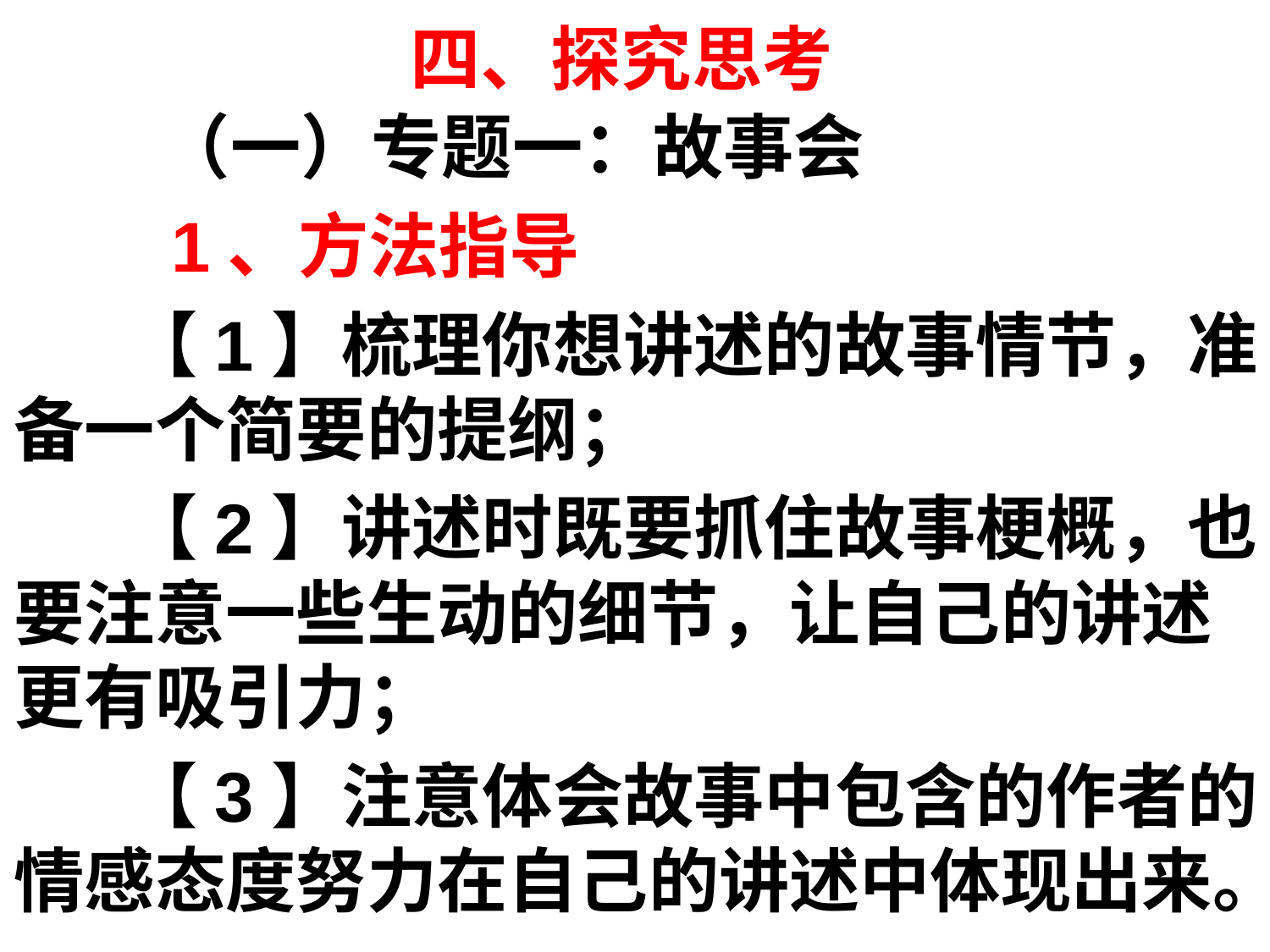

# 四、探究思考
        （一）专题一：故事会
        1、方法指导
      【1】梳理你想讲述的故事情节，准备一个简要的提纲；
      【2】讲述时既要抓住故事梗概，也要注意一些生动的细节，让自己的讲述更有吸引力；
      【3】注意体会故事中包含的作者的情感态度努力在自己的讲述中体现出来。